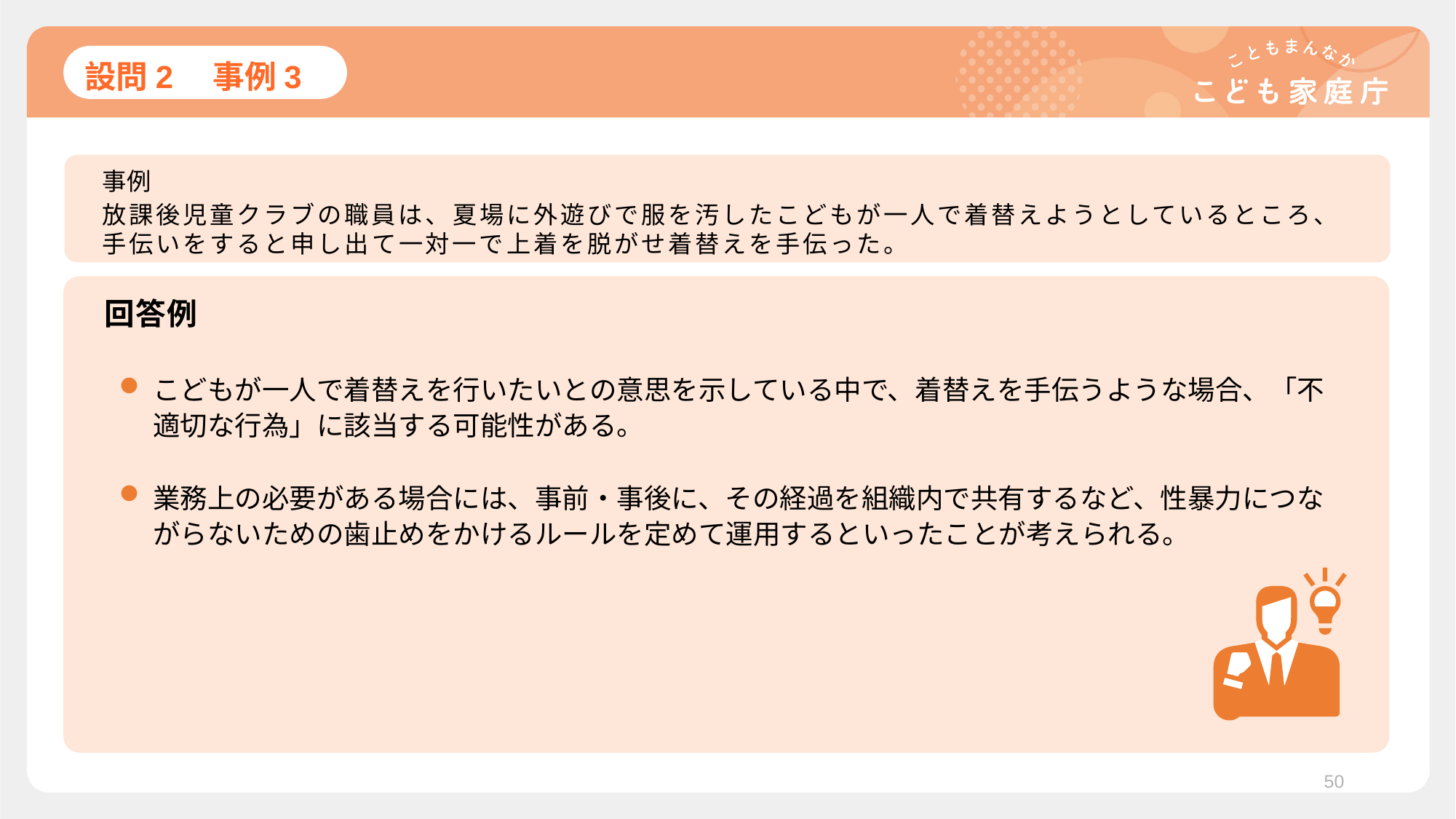

# 設問2　事例3

事例
放課後児童クラブの職員は、夏場に外遊びで服を汚したこどもが一人で着替えようとしているところ、手伝いをすると申し出て一対一で上着を脱がせ着替えを手伝った。

回答例
こどもが一人で着替えを行いたいとの意思を示している中で、着替えを手伝うような場合、「不適切な行為」に該当する可能性がある。

業務上の必要がある場合には、事前・事後に、その経過を組織内で共有するなど、性暴力につながらないための歯止めをかけるルールを定めて運用するといったことが考えられる。

50